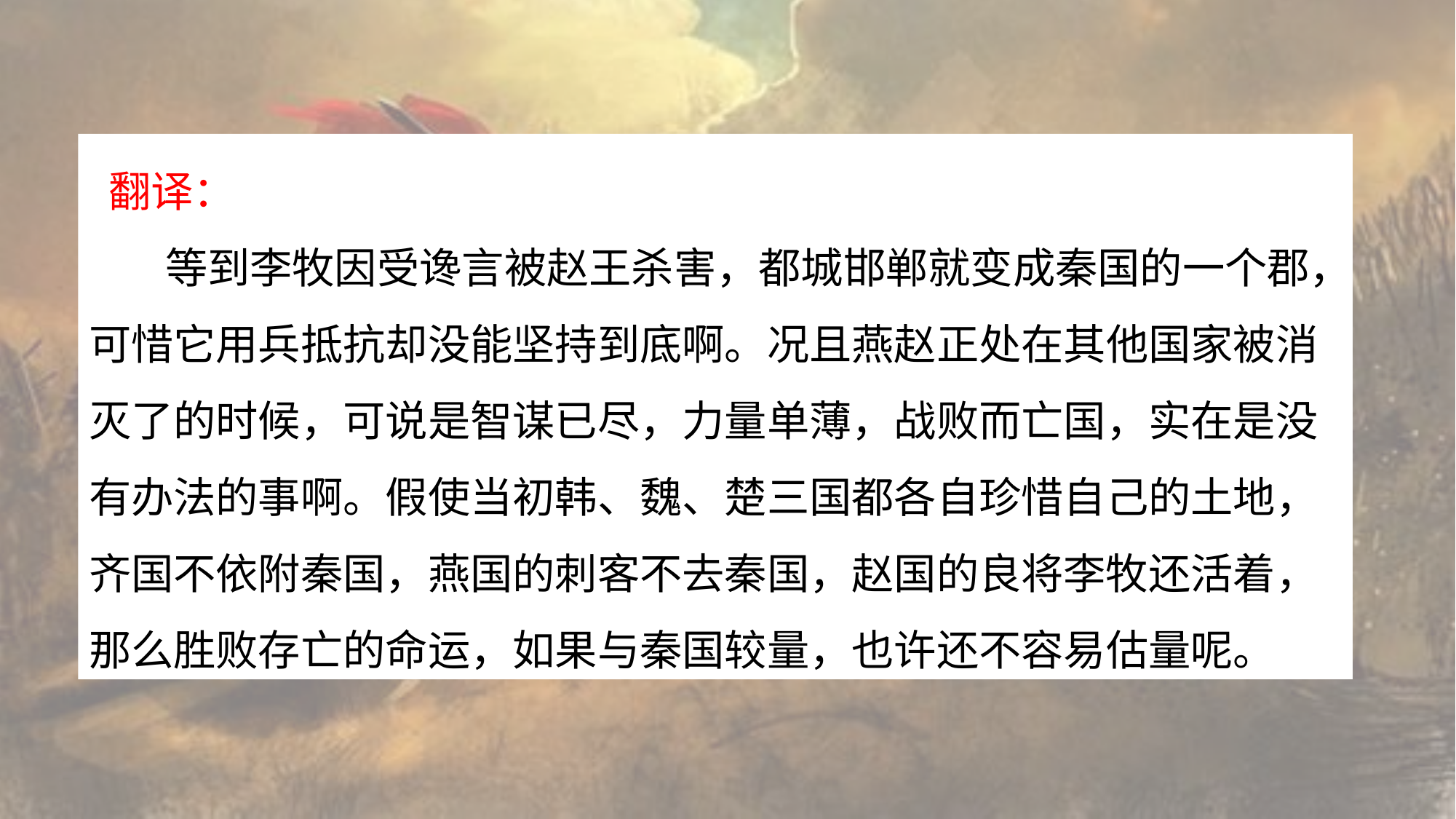

翻译：
       等到李牧因受谗言被赵王杀害，都城邯郸就变成秦国的一个郡，可惜它用兵抵抗却没能坚持到底啊。况且燕赵正处在其他国家被消灭了的时候，可说是智谋已尽，力量单薄，战败而亡国，实在是没有办法的事啊。假使当初韩、魏、楚三国都各自珍惜自己的土地，齐国不依附秦国，燕国的刺客不去秦国，赵国的良将李牧还活着，那么胜败存亡的命运，如果与秦国较量，也许还不容易估量呢。